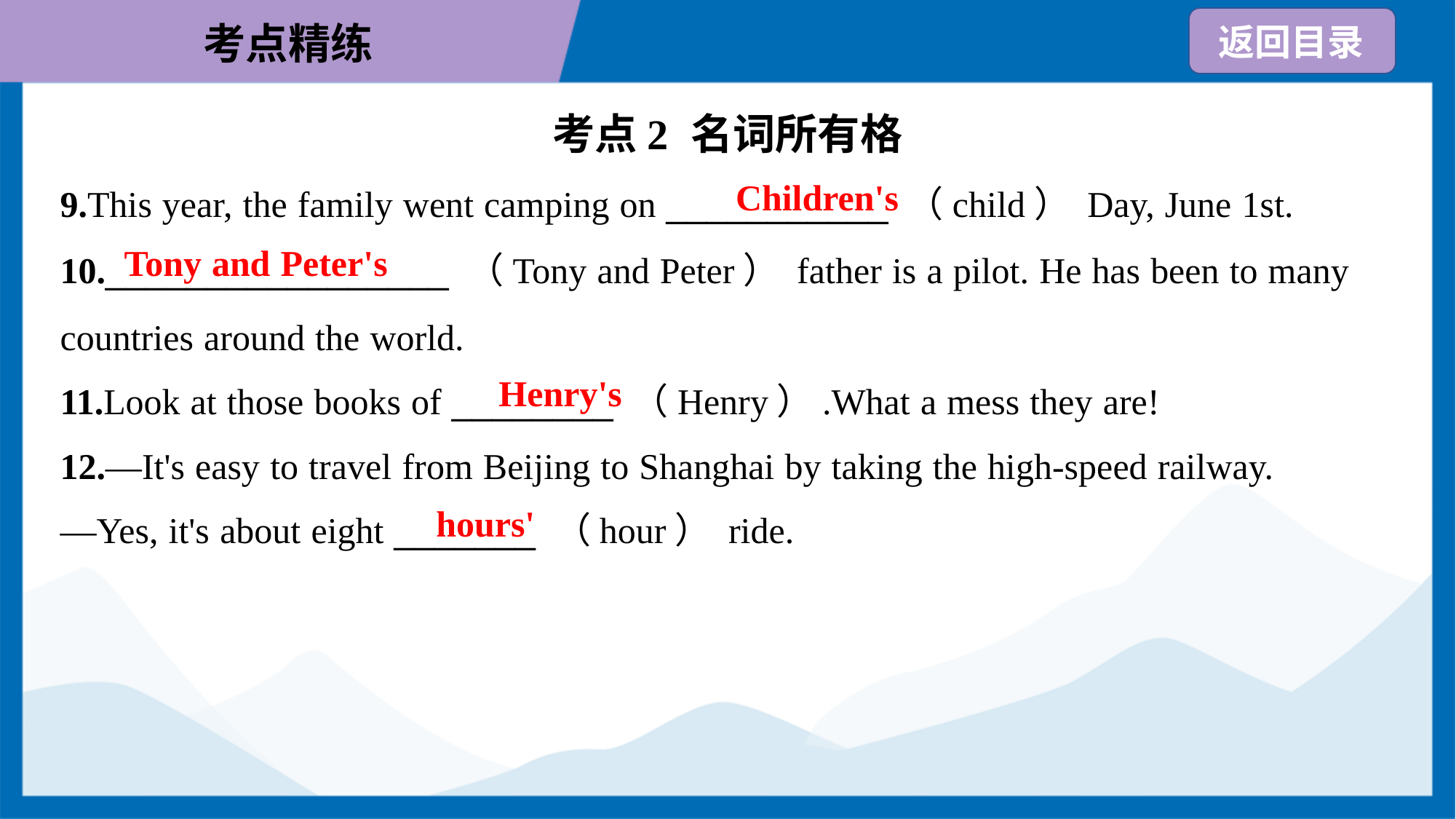

考点2 名词所有格
Children's
9.This year, the family went camping on ___________ （child） Day, June 1st.
10._________________ （Tony and Peter） father is a pilot. He has been to many
countries around the world.
11.Look at those books of ________ （Henry）.What a mess they are!
Tony and Peter's
Henry's
12.—It's easy to travel from Beijing to Shanghai by taking the high-speed railway.
—Yes, it's about eight _______ （hour） ride.
hours'